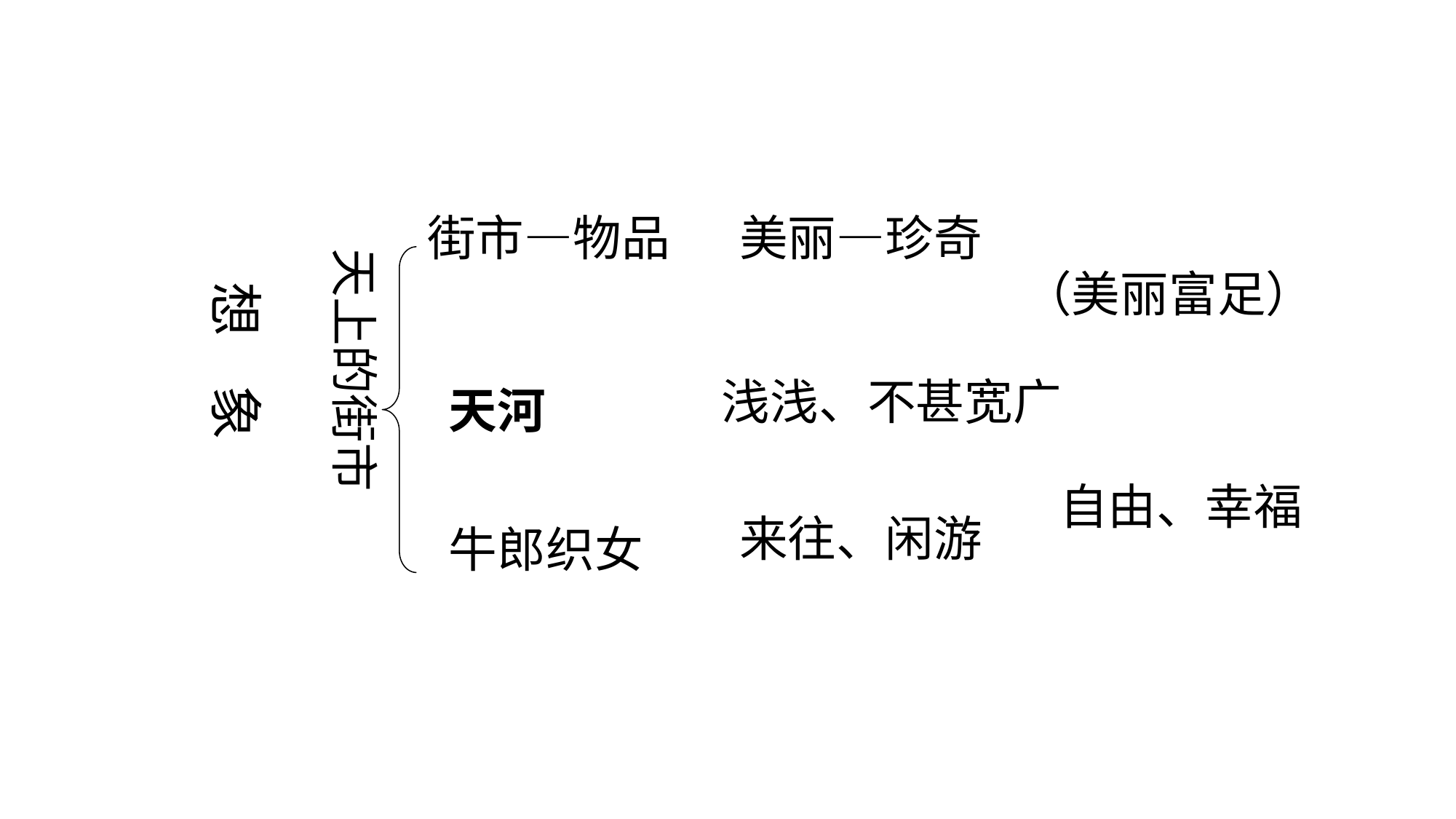

街市—物品
美丽—珍奇
天上的街市

（美丽富足）
想    象
浅浅、不甚宽广
天河
自由、幸福
来往、闲游
牛郎织女